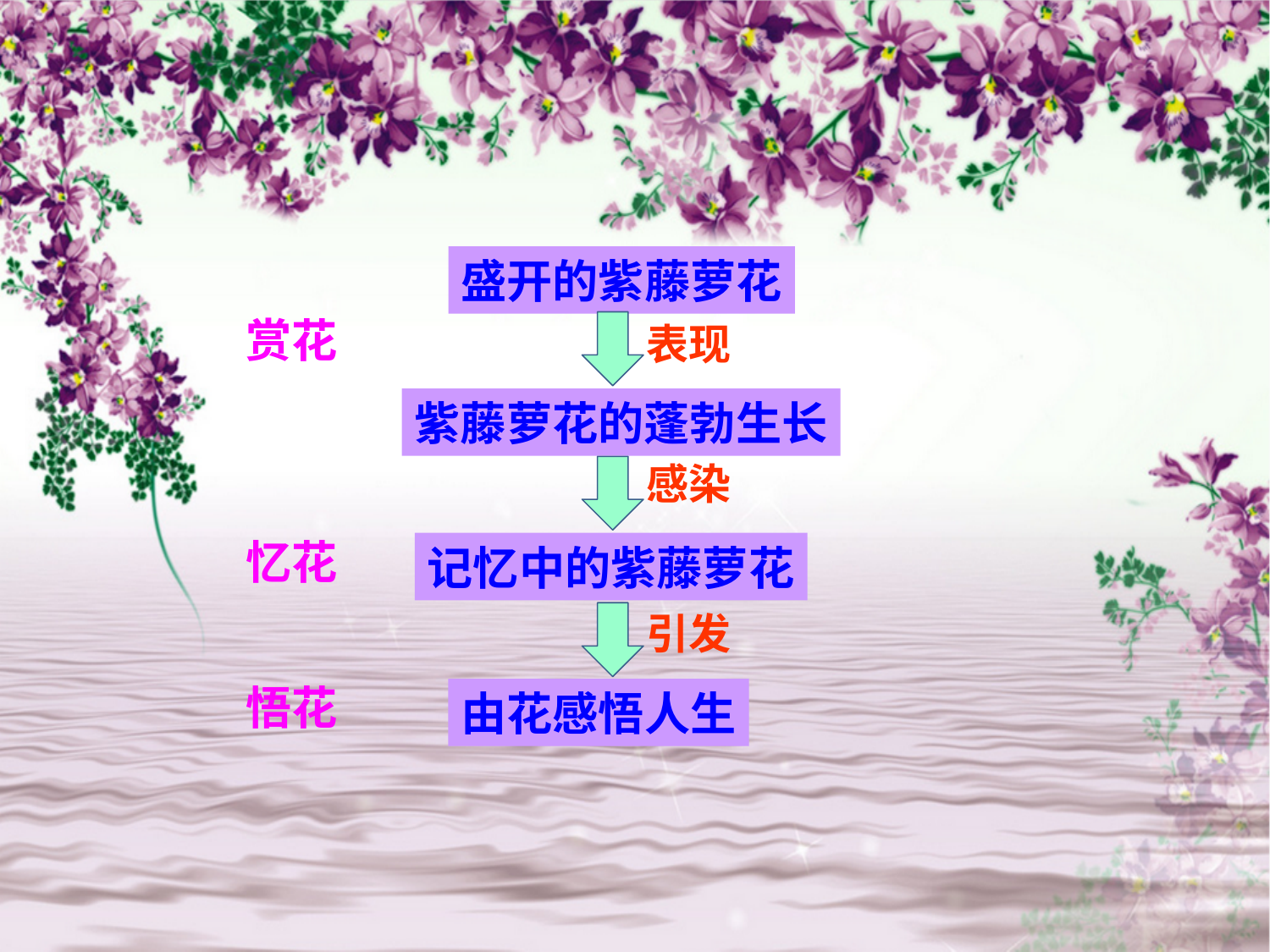

盛开的紫藤萝花
赏花

表现

紫藤萝花的蓬勃生长
感染

忆花

记忆中的紫藤萝花
引发

悟花

由花感悟人生